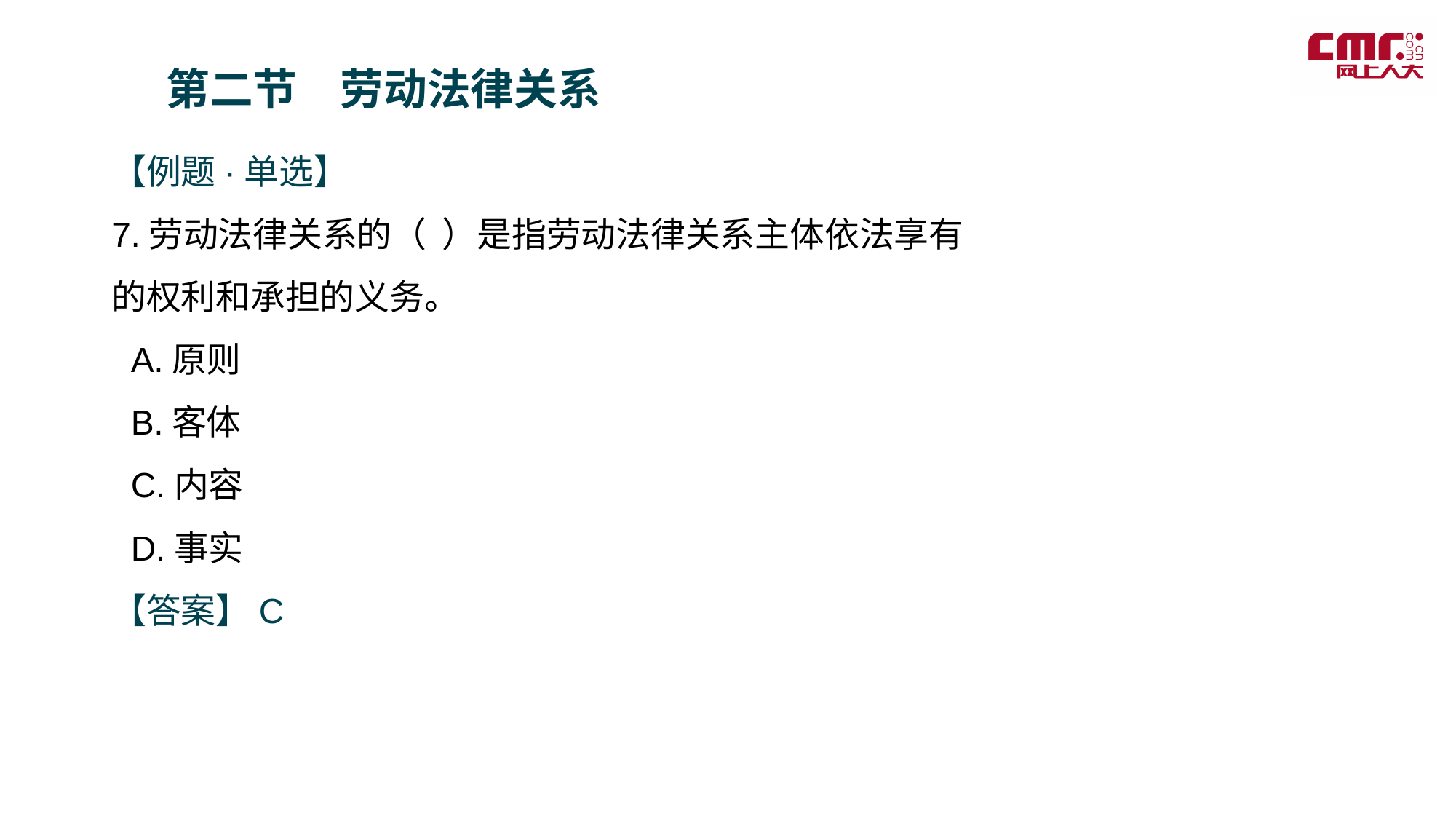

第二节　劳动法律关系
【例题·单选】
7.劳动法律关系的（  ）是指劳动法律关系主体依法享有的权利和承担的义务。
  A.原则
  B.客体
  C.内容
  D.事实
【答案】C